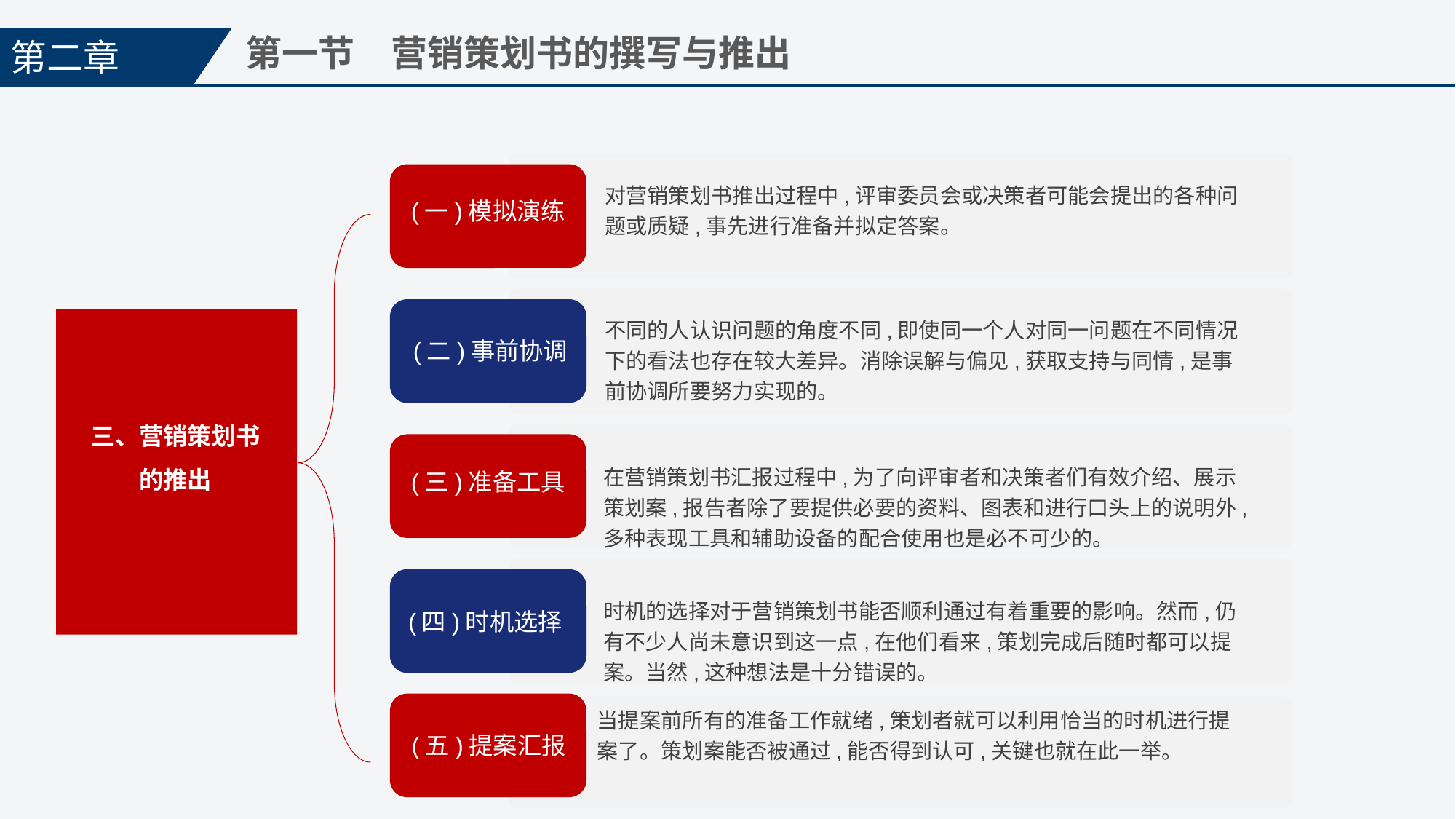

第二章
第一节　营销策划书的撰写与推出

(一)模拟演练
对营销策划书推出过程中,评审委员会或决策者可能会提出的各种问题或质疑,事先进行准备并拟定答案。

(二)事前协调
不同的人认识问题的角度不同,即使同一个人对同一问题在不同情况下的看法也存在较大差异。消除误解与偏见,获取支持与同情,是事前协调所要努力实现的。

三、营销策划书的推出

(三)准备工具
在营销策划书汇报过程中,为了向评审者和决策者们有效介绍、展示策划案,报告者除了要提供必要的资料、图表和进行口头上的说明外,多种表现工具和辅助设备的配合使用也是必不可少的。

(四)时机选择
时机的选择对于营销策划书能否顺利通过有着重要的影响。然而,仍有不少人尚未意识到这一点,在他们看来,策划完成后随时都可以提案。当然,这种想法是十分错误的。

(五)提案汇报

当提案前所有的准备工作就绪,策划者就可以利用恰当的时机进行提案了。策划案能否被通过,能否得到认可,关键也就在此一举。